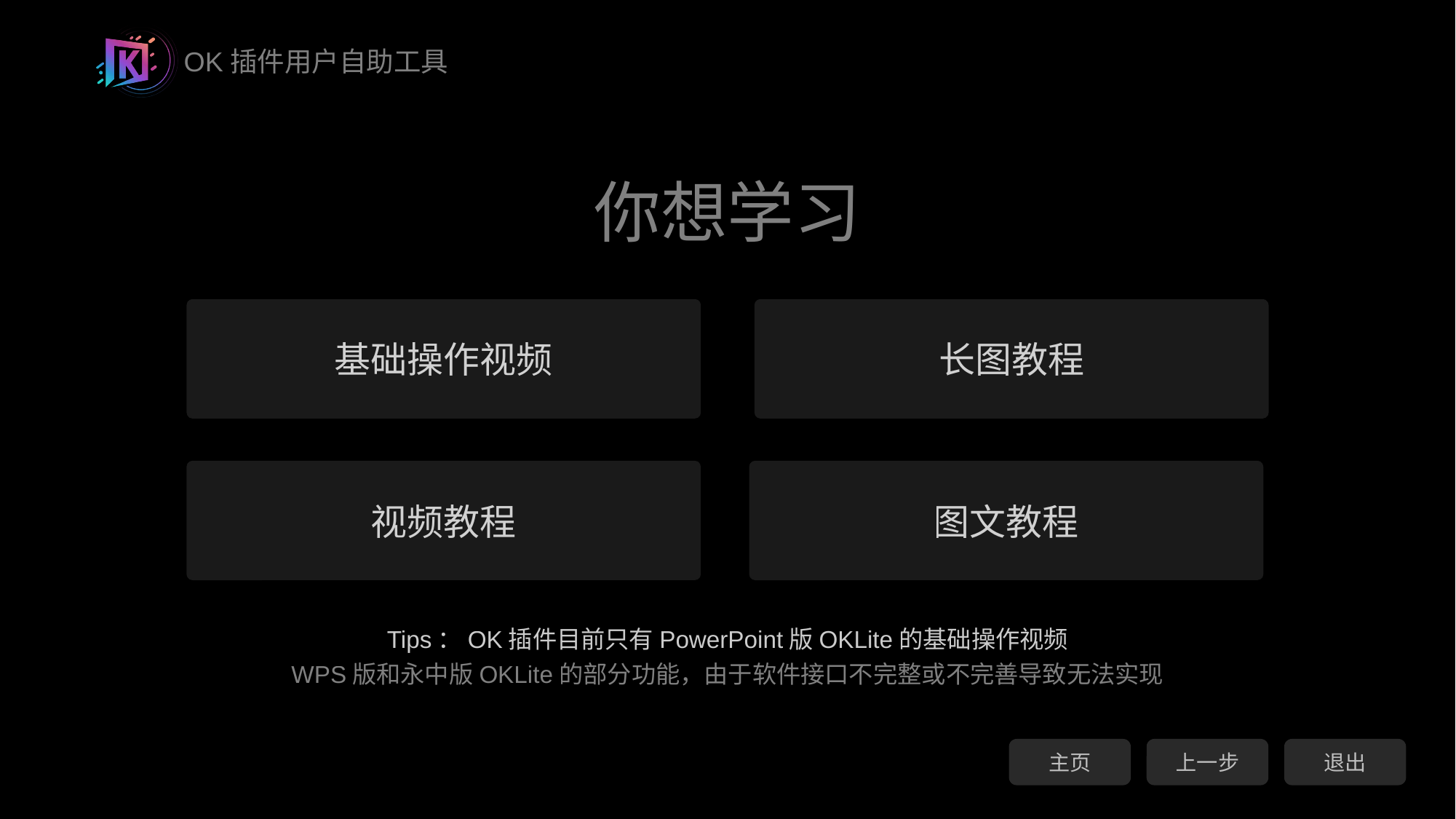

你想学习
基础操作视频
长图教程
视频教程
图文教程
Tips：OK插件目前只有PowerPoint版OKLite的基础操作视频
WPS版和永中版OKLite的部分功能，由于软件接口不完整或不完善导致无法实现